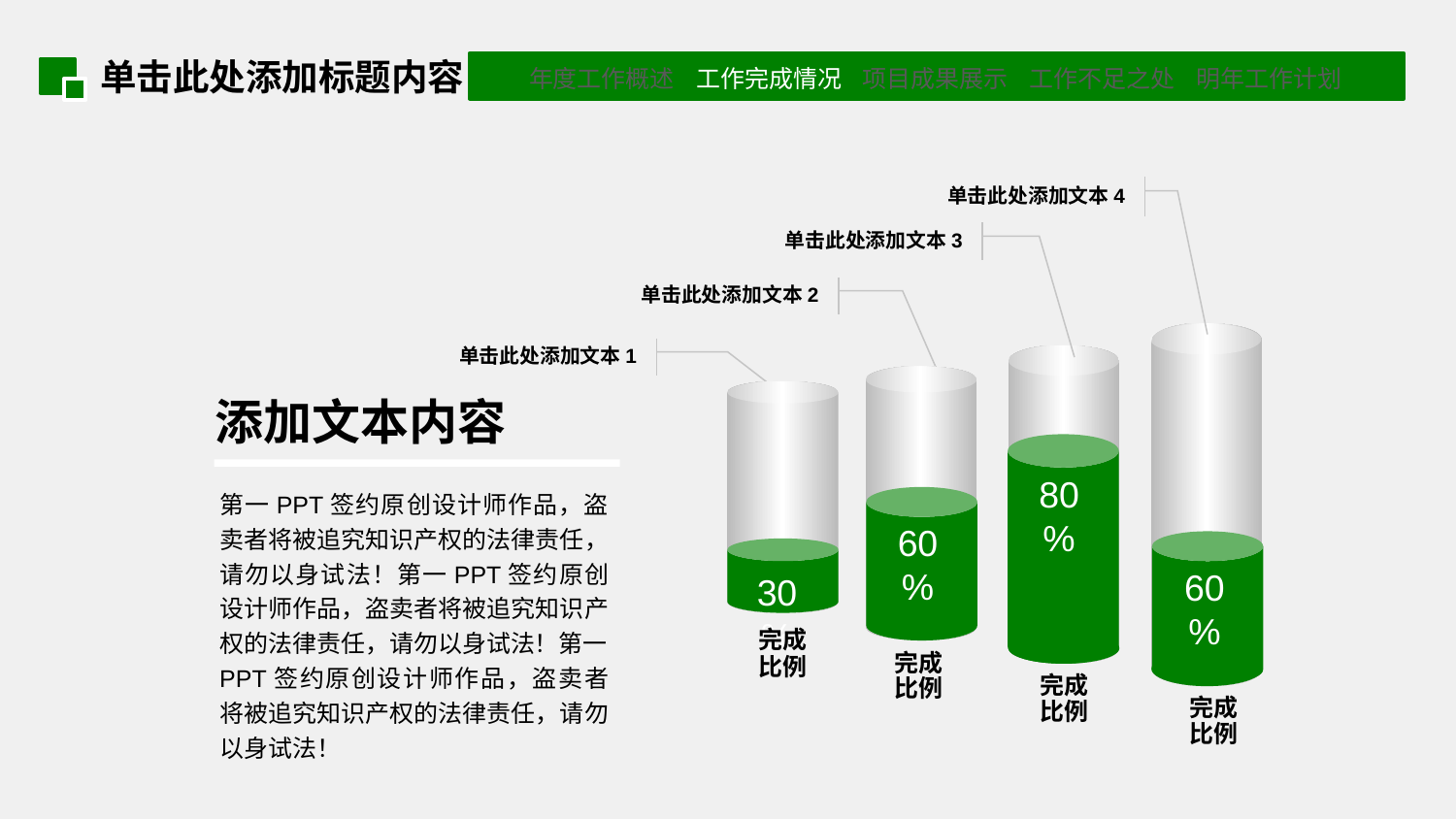

单击此处添加标题内容
单击此处添加文本4
单击此处添加文本3
单击此处添加文本2

单击此处添加文本1

添加文本内容

80%
第一PPT签约原创设计师作品，盗卖者将被追究知识产权的法律责任，请勿以身试法！第一PPT签约原创设计师作品，盗卖者将被追究知识产权的法律责任，请勿以身试法！第一PPT签约原创设计师作品，盗卖者将被追究知识产权的法律责任，请勿以身试法！

60%

60%
30%
完成
比例
完成
比例
完成
比例
完成
比例